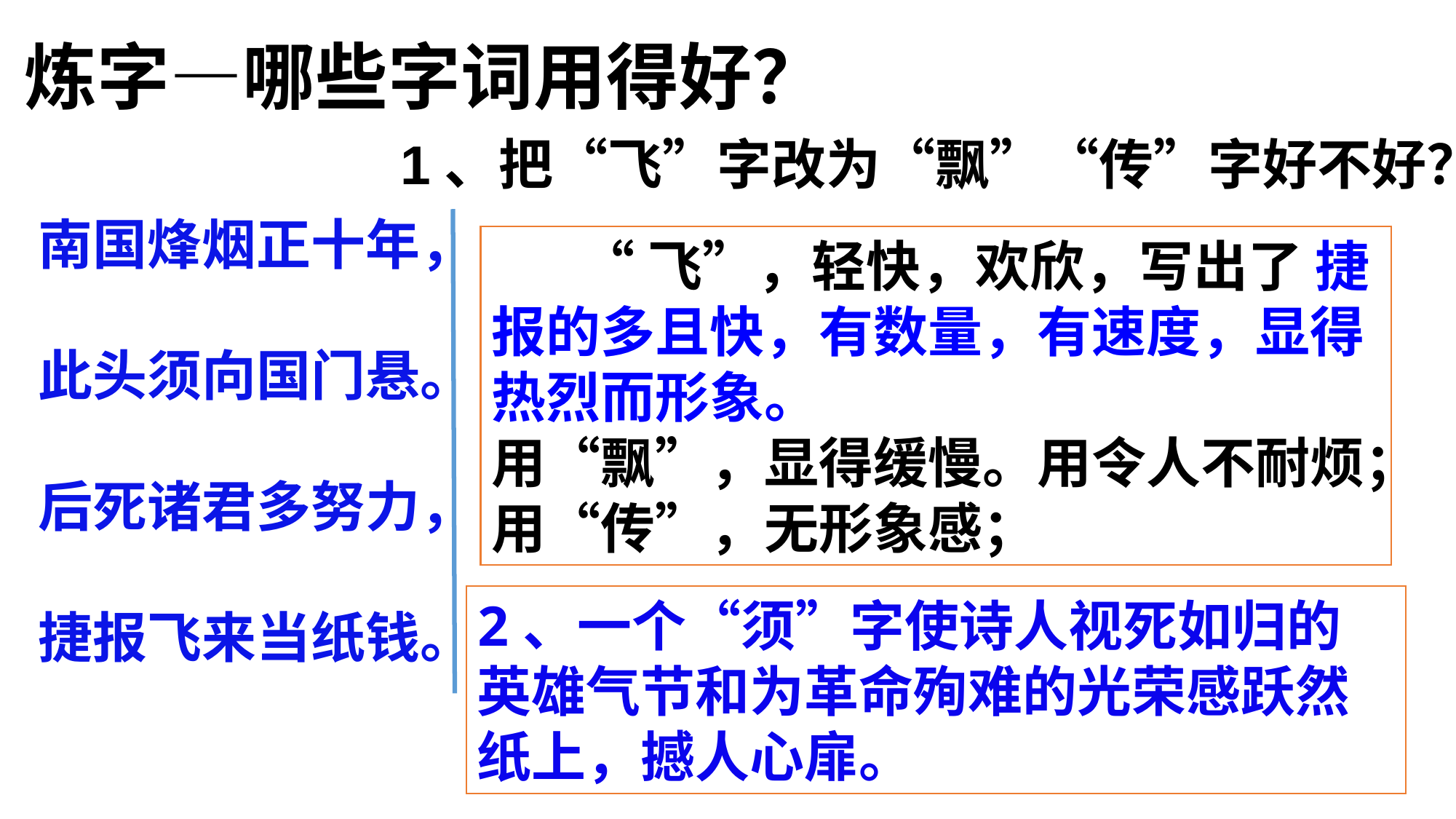

炼字—哪些字词用得好？
1、把“飞”字改为“飘”“传”字好不好？
南国烽烟正十年，
此头须向国门悬。
后死诸君多努力，
捷报飞来当纸钱。
        “飞”，轻快，欢欣，写出了 捷报的多且快，有数量，有速度，显得热烈而形象。
用“飘”，显得缓慢。用令人不耐烦；用“传”，无形象感；
2、一个“须”字使诗人视死如归的英雄气节和为革命殉难的光荣感跃然纸上，撼人心扉。